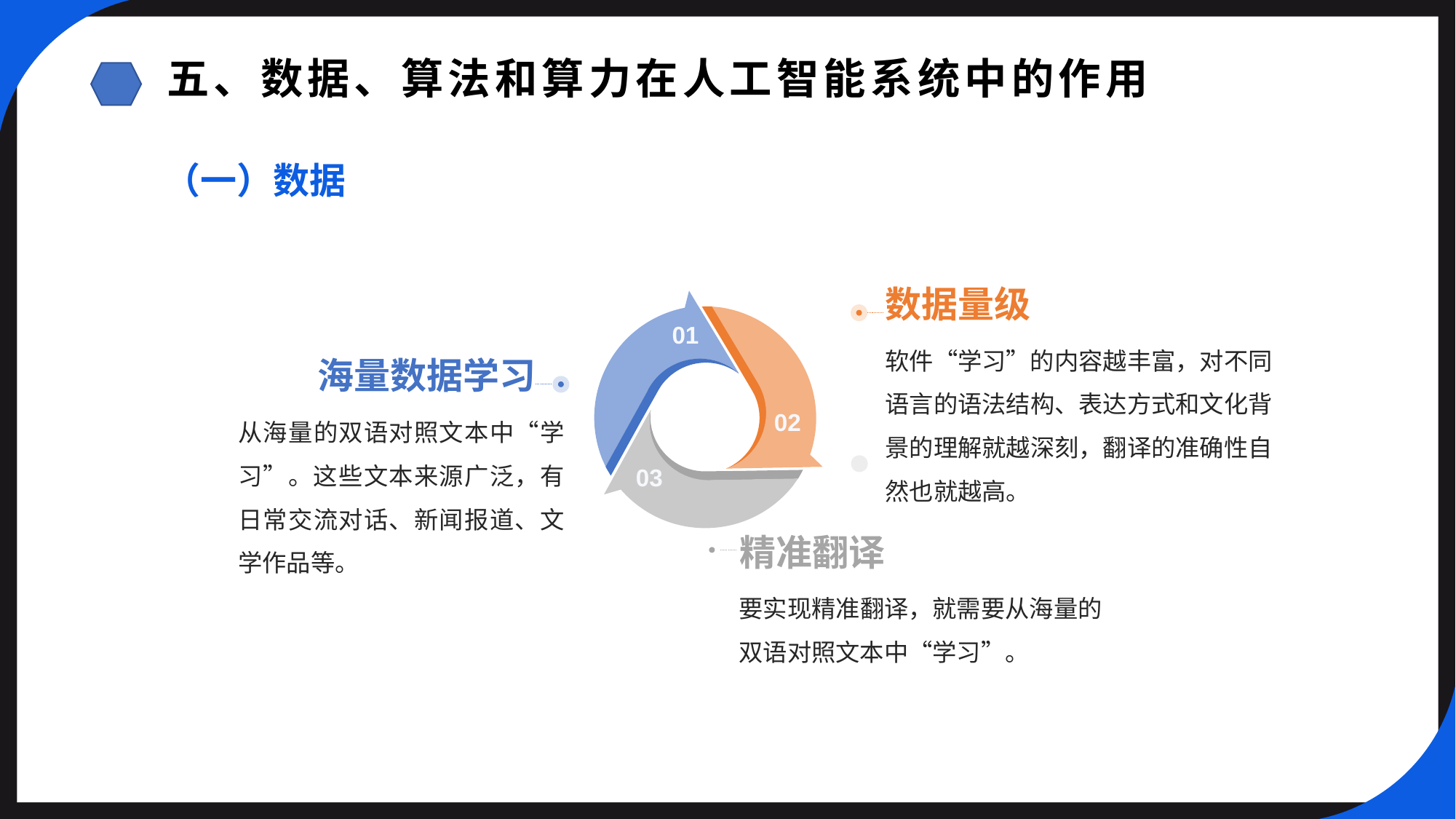

五、数据、算法和算力在人工智能系统中的作用
（一）数据
数据量级

01
软件“学习”的内容越丰富，对不同语言的语法结构、表达方式和文化背景的理解就越深刻，翻译的准确性自然也就越高。

海量数据学习

从海量的双语对照文本中“学习”。这些文本来源广泛，有日常交流对话、新闻报道、文学作品等。

02

03
精准翻译

要实现精准翻译，就需要从海量的双语对照文本中“学习”。